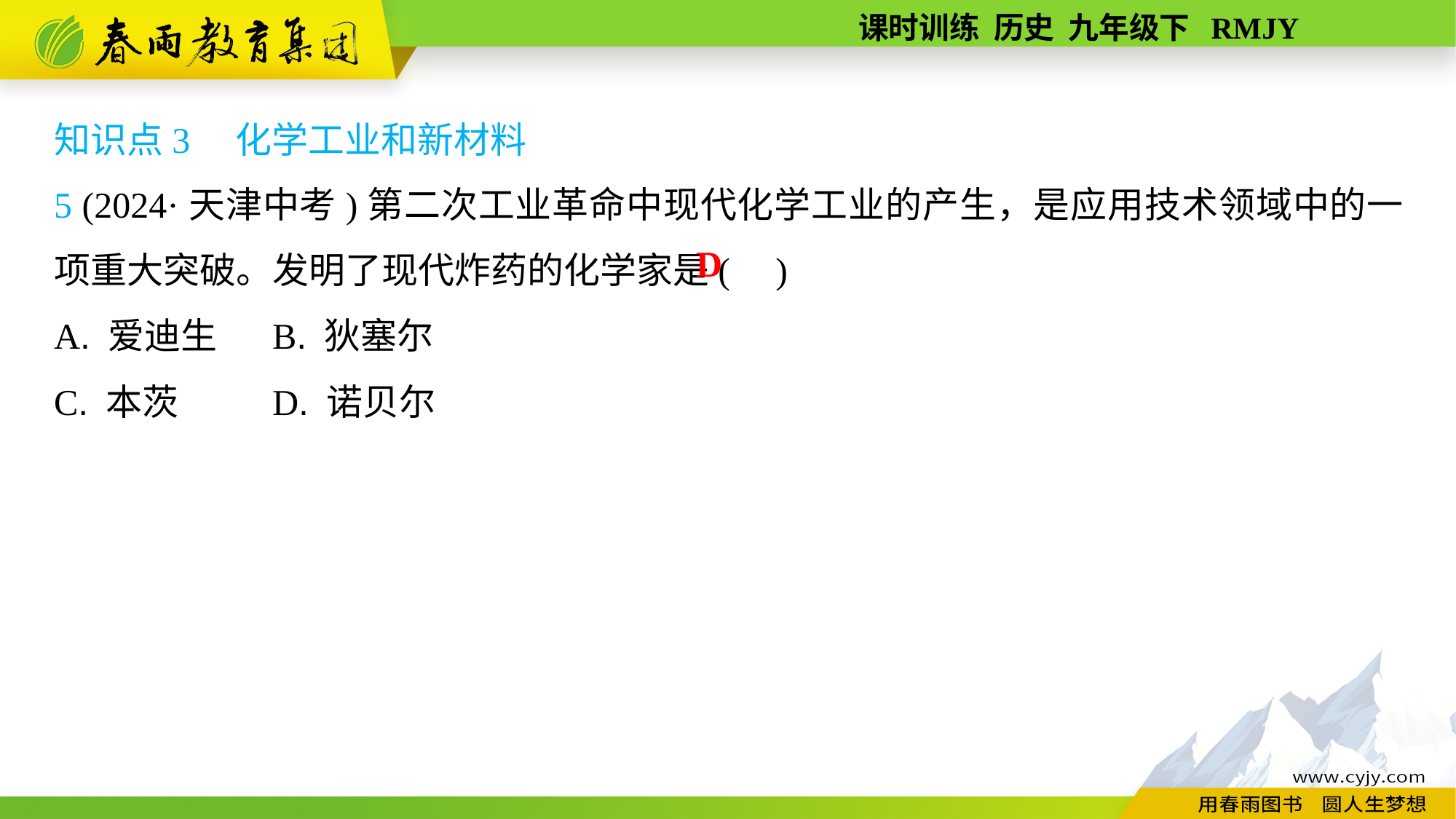

知识点3　化学工业和新材料
5 (2024·天津中考)第二次工业革命中现代化学工业的产生，是应用技术领域中的一项重大突破。发明了现代炸药的化学家是(     )
A. 爱迪生	B. 狄塞尔
C. 本茨	D. 诺贝尔
D